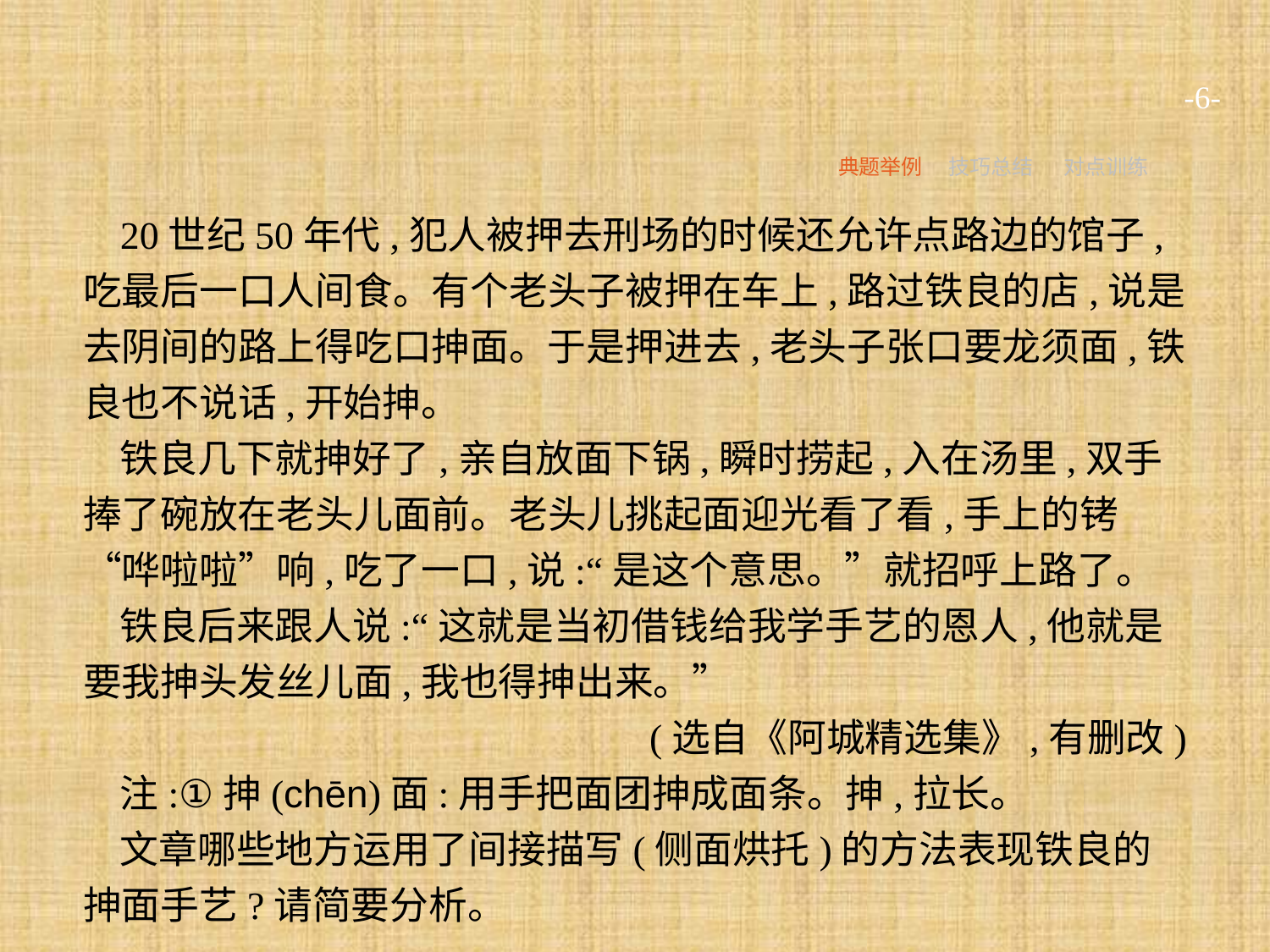

-6-
典题举例
技巧总结
对点训练
20世纪50年代,犯人被押去刑场的时候还允许点路边的馆子,吃最后一口人间食。有个老头子被押在车上,路过铁良的店,说是去阴间的路上得吃口抻面。于是押进去,老头子张口要龙须面,铁良也不说话,开始抻。
铁良几下就抻好了,亲自放面下锅,瞬时捞起,入在汤里,双手捧了碗放在老头儿面前。老头儿挑起面迎光看了看,手上的铐“哗啦啦”响,吃了一口,说:“是这个意思。”就招呼上路了。
铁良后来跟人说:“这就是当初借钱给我学手艺的恩人,他就是要我抻头发丝儿面,我也得抻出来。”
(选自《阿城精选集》,有删改)
注:①抻(chēn)面:用手把面团抻成面条。抻,拉长。
文章哪些地方运用了间接描写(侧面烘托)的方法表现铁良的抻面手艺?请简要分析。